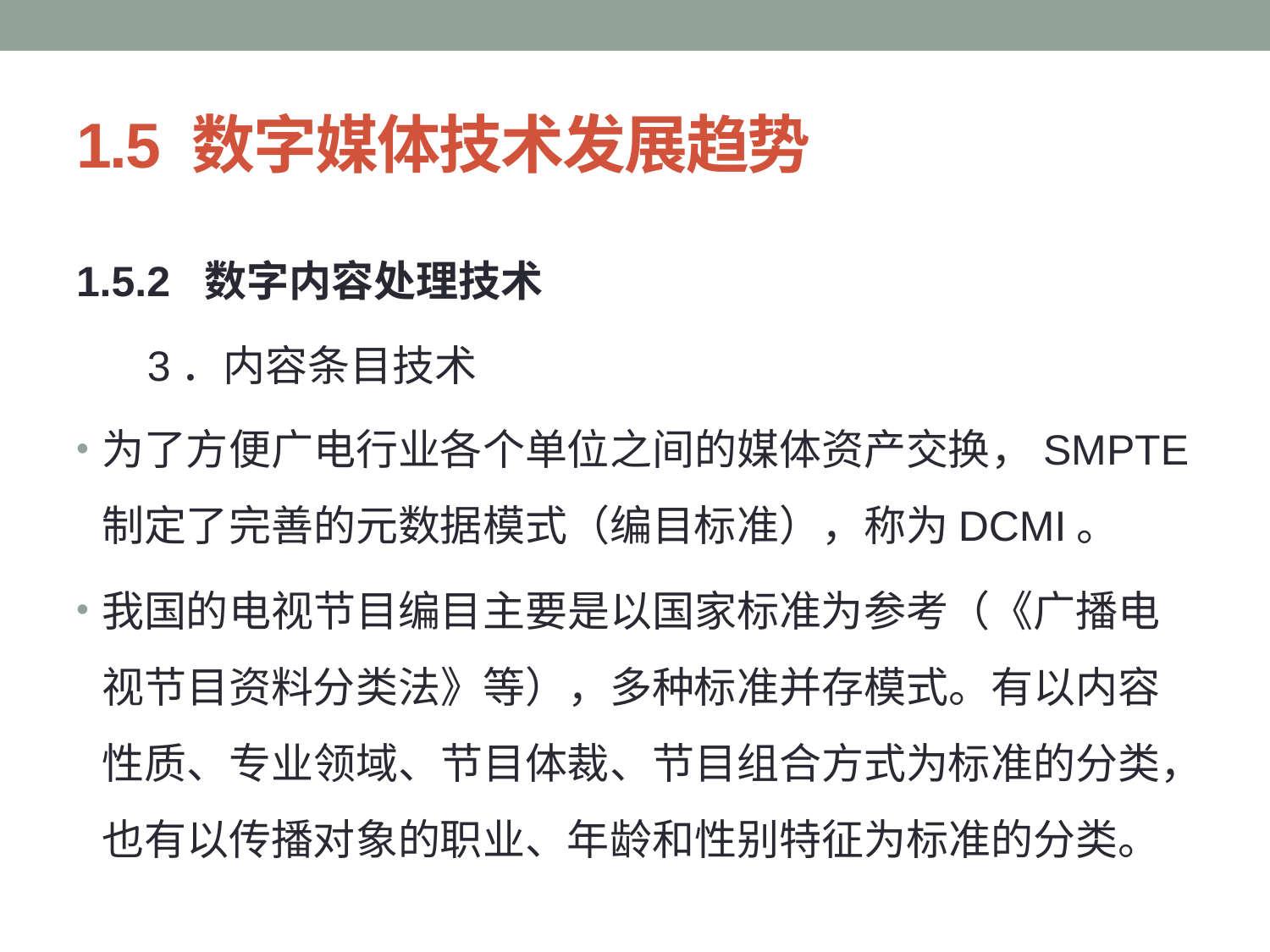

# 1.5 数字媒体技术发展趋势
1.5.2  数字内容处理技术
      3．内容条目技术
为了方便广电行业各个单位之间的媒体资产交换，SMPTE制定了完善的元数据模式（编目标准），称为DCMI。
我国的电视节目编目主要是以国家标准为参考（《广播电视节目资料分类法》等），多种标准并存模式。有以内容性质、专业领域、节目体裁、节目组合方式为标准的分类，也有以传播对象的职业、年龄和性别特征为标准的分类。